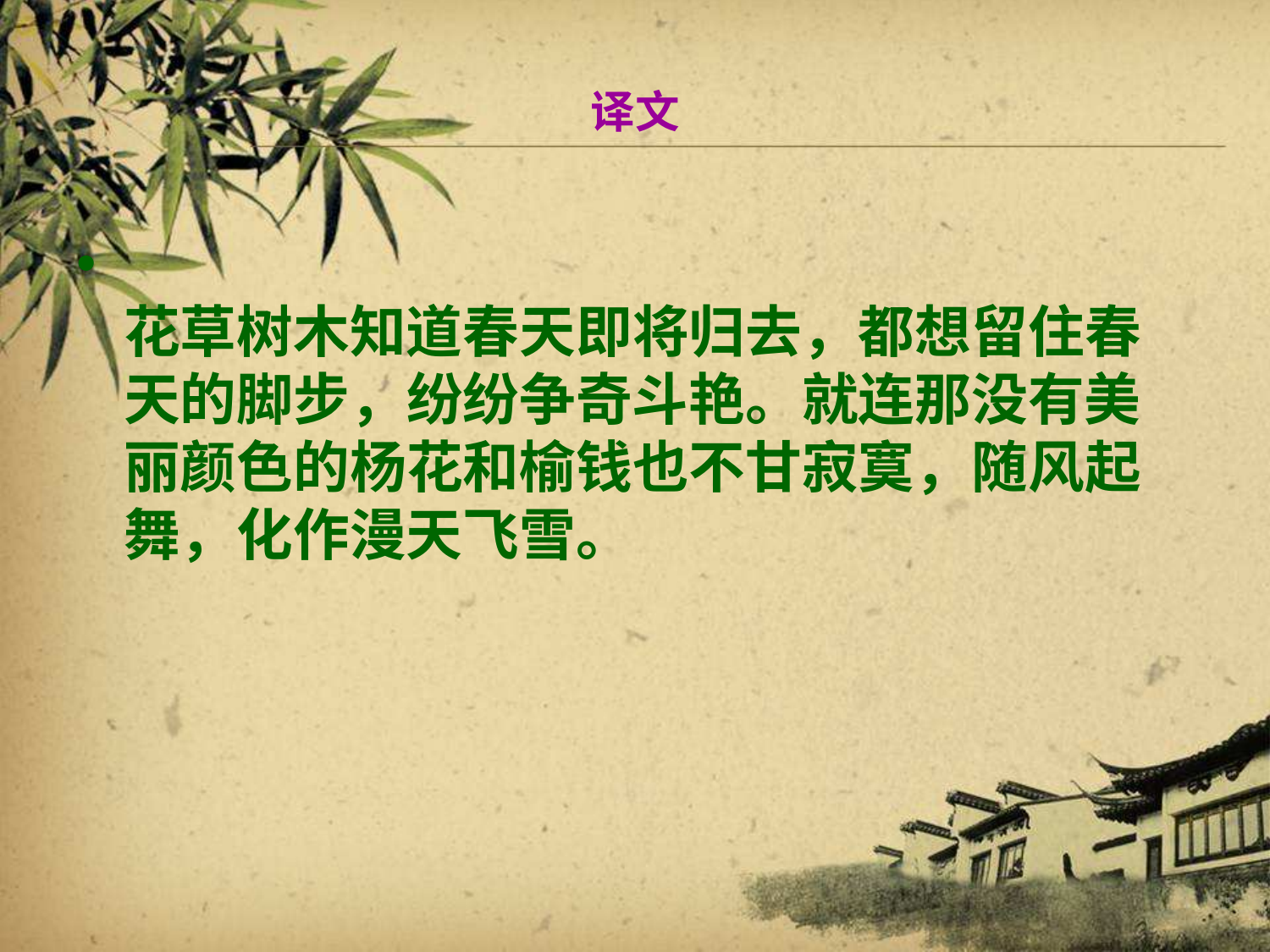

# 译文
花草树木知道春天即将归去，都想留住春天的脚步，纷纷争奇斗艳。就连那没有美丽颜色的杨花和榆钱也不甘寂寞，随风起舞，化作漫天飞雪。